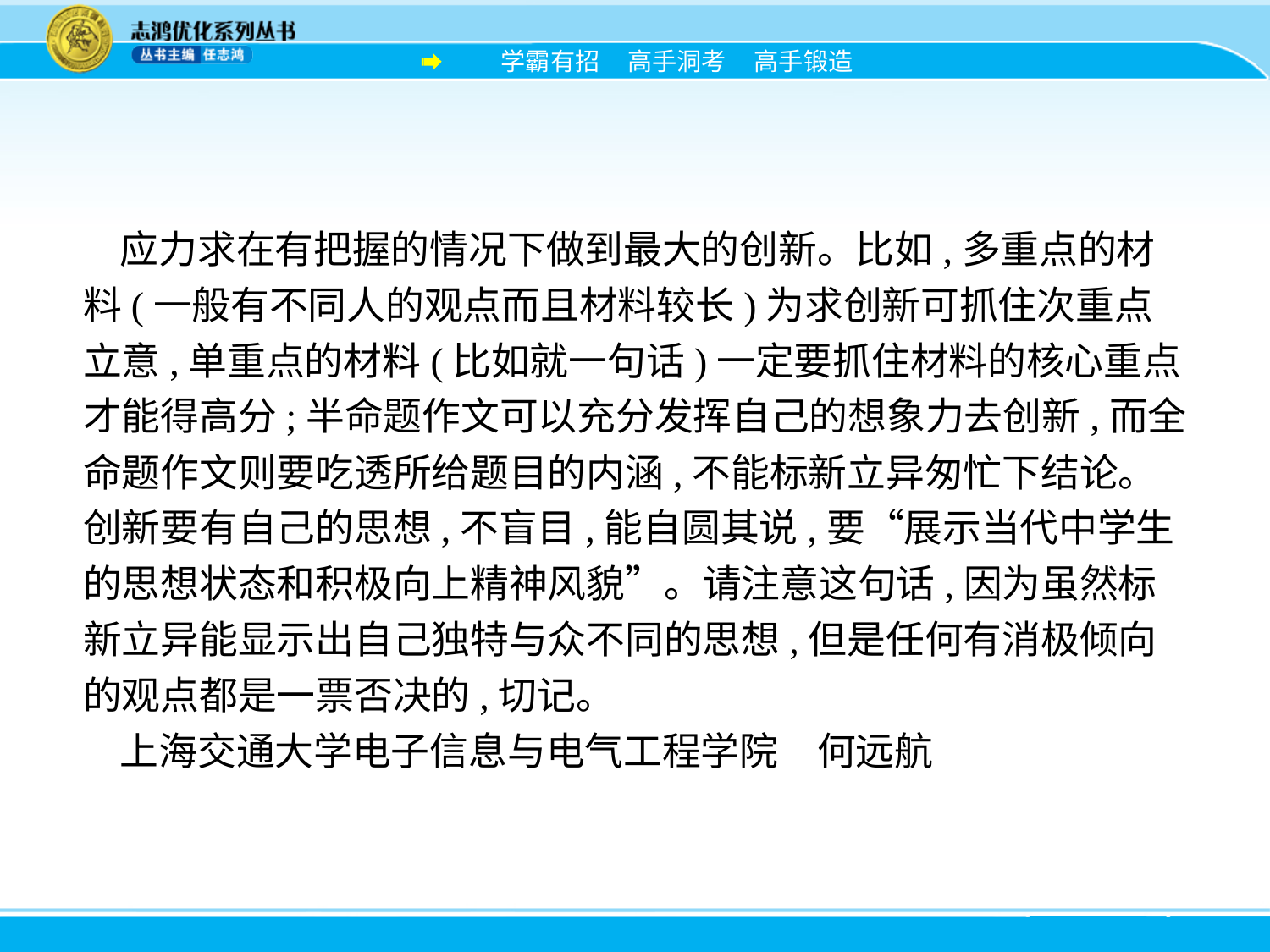

应力求在有把握的情况下做到最大的创新。比如,多重点的材料(一般有不同人的观点而且材料较长)为求创新可抓住次重点立意,单重点的材料(比如就一句话)一定要抓住材料的核心重点才能得高分;半命题作文可以充分发挥自己的想象力去创新,而全命题作文则要吃透所给题目的内涵,不能标新立异匆忙下结论。创新要有自己的思想,不盲目,能自圆其说,要“展示当代中学生的思想状态和积极向上精神风貌”。请注意这句话,因为虽然标新立异能显示出自己独特与众不同的思想,但是任何有消极倾向的观点都是一票否决的,切记。
上海交通大学电子信息与电气工程学院　何远航